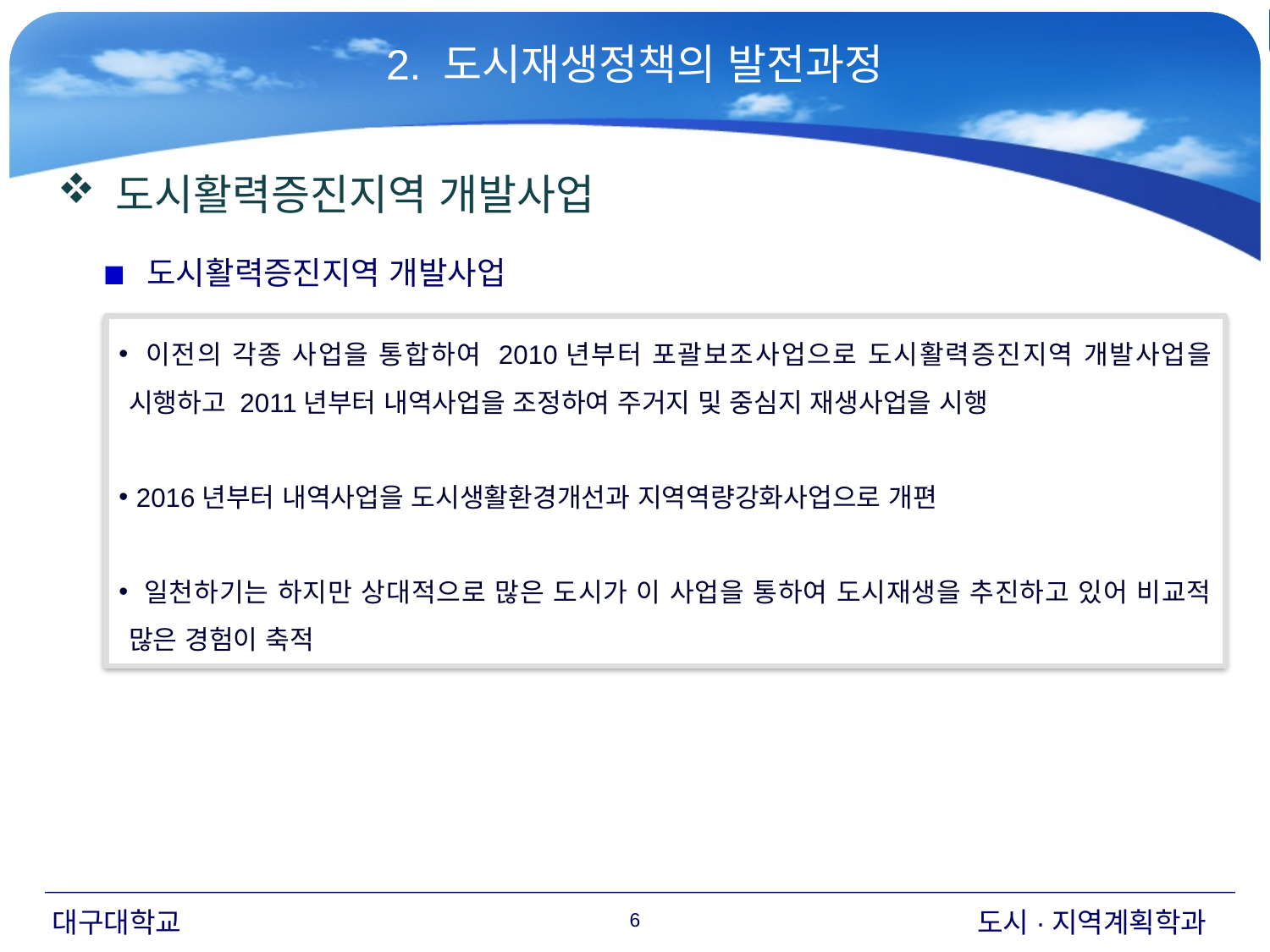

2. 도시재생정책의 발전과정
 도시활력증진지역 개발사업
 도시활력증진지역 개발사업
 이전의 각종 사업을 통합하여 2010년부터 포괄보조사업으로 도시활력증진지역 개발사업을 시행하고 2011년부터 내역사업을 조정하여 주거지 및 중심지 재생사업을 시행

 2016년부터 내역사업을 도시생활환경개선과 지역역량강화사업으로 개편

 일천하기는 하지만 상대적으로 많은 도시가 이 사업을 통하여 도시재생을 추진하고 있어 비교적 많은 경험이 축적